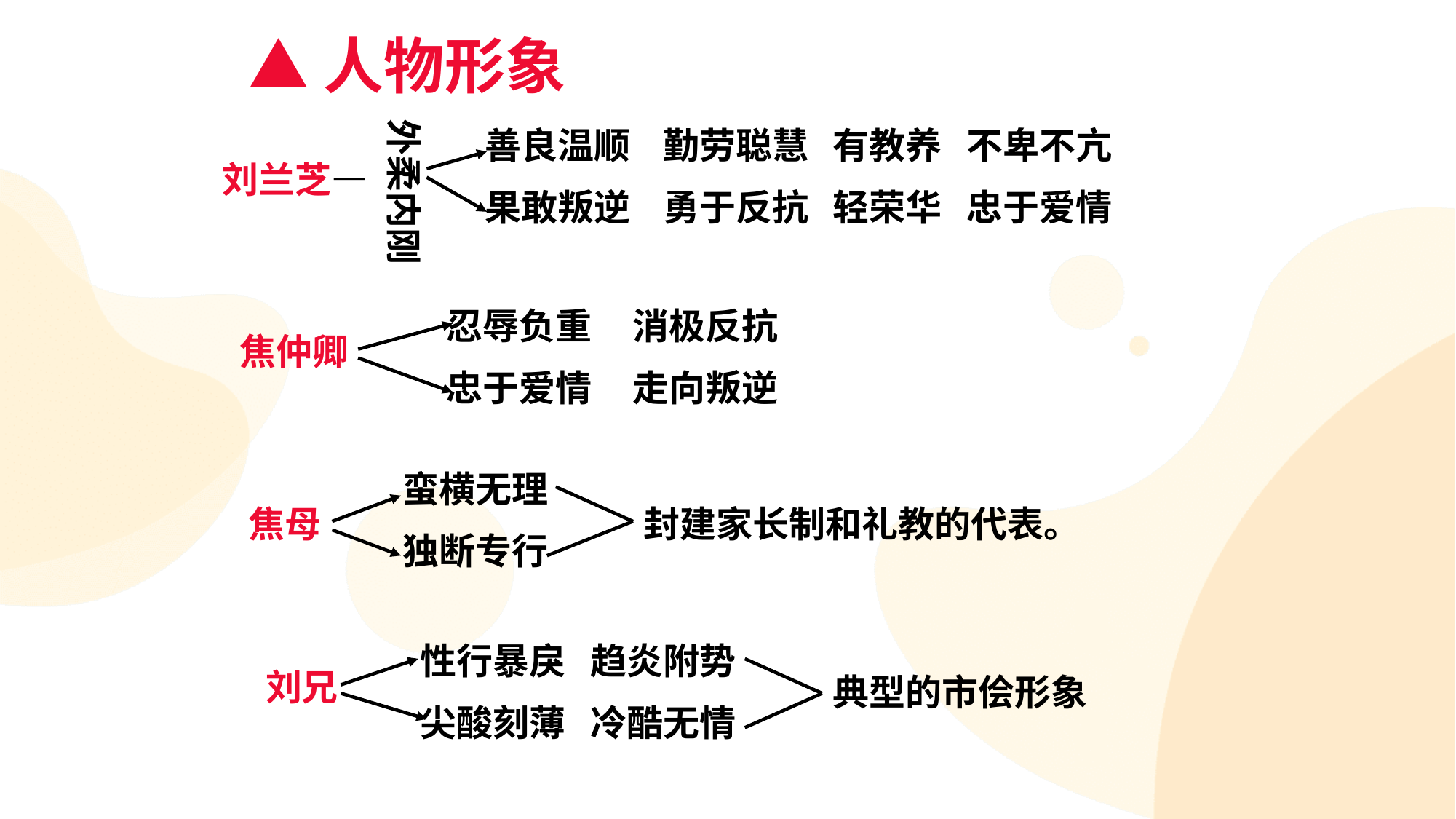

▲人物形象
外柔内刚
善良温顺    勤劳聪慧   有教养   不卑不亢
果敢叛逆    勇于反抗   轻荣华   忠于爱情
刘兰芝—
忍辱负重     消极反抗
忠于爱情     走向叛逆
焦仲卿
蛮横无理
独断专行
焦母
封建家长制和礼教的代表。
性行暴戾   趋炎附势
尖酸刻薄   冷酷无情
刘兄
典型的市侩形象